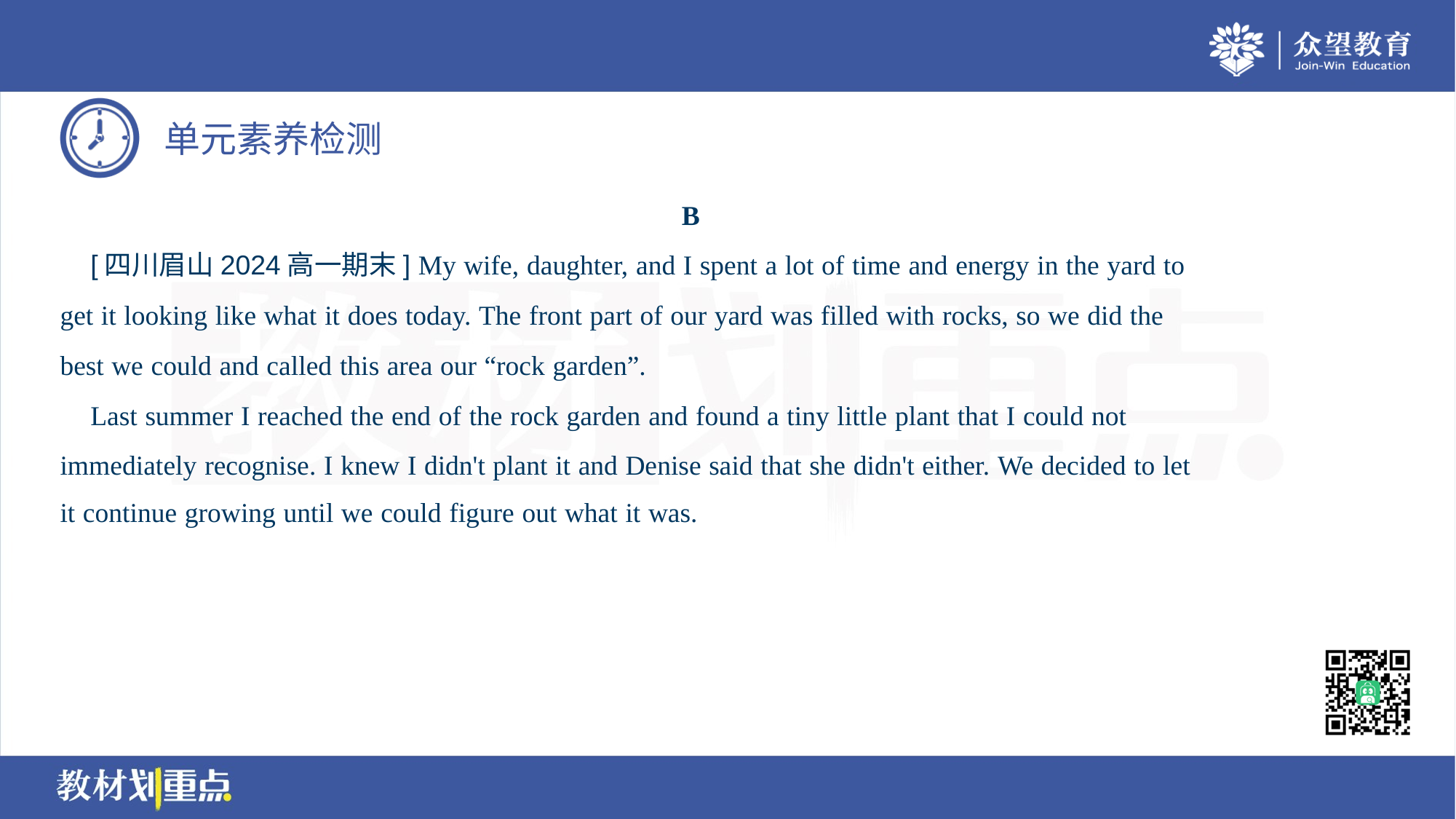

B
    [四川眉山2024高一期末] My wife, daughter, and I spent a lot of time and energy in the yard to
get it looking like what it does today. The front part of our yard was filled with rocks, so we did the
best we could and called this area our “rock garden”.
    Last summer I reached the end of the rock garden and found a tiny little plant that I could not
immediately recognise. I knew I didn't plant it and Denise said that she didn't either. We decided to let
it continue growing until we could figure out what it was.